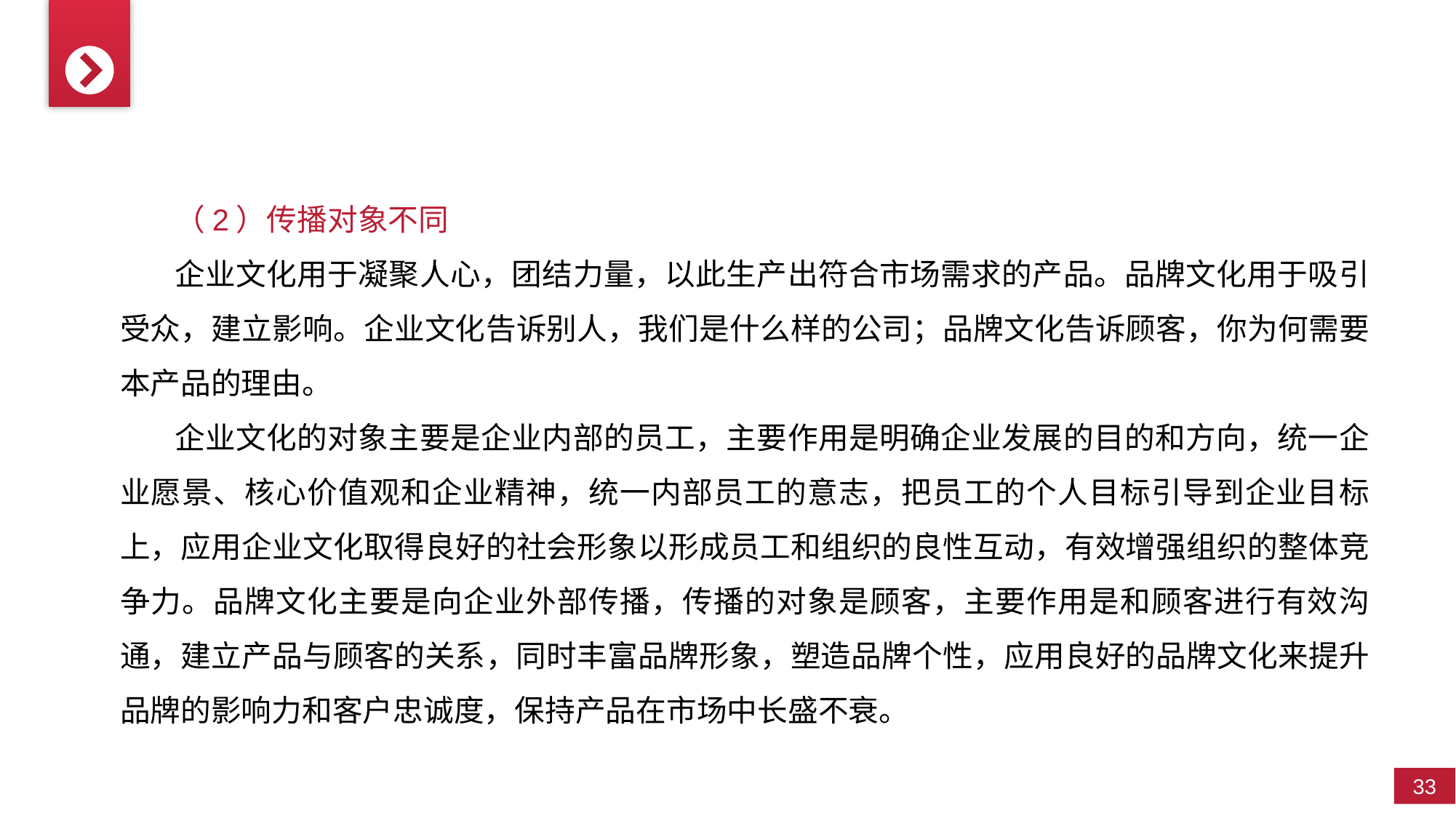

（2）传播对象不同
企业文化用于凝聚人心，团结力量，以此生产出符合市场需求的产品。品牌文化用于吸引受众，建立影响。企业文化告诉别人，我们是什么样的公司；品牌文化告诉顾客，你为何需要本产品的理由。
企业文化的对象主要是企业内部的员工，主要作用是明确企业发展的目的和方向，统一企业愿景、核心价值观和企业精神，统一内部员工的意志，把员工的个人目标引导到企业目标上，应用企业文化取得良好的社会形象以形成员工和组织的良性互动，有效增强组织的整体竞争力。品牌文化主要是向企业外部传播，传播的对象是顾客，主要作用是和顾客进行有效沟通，建立产品与顾客的关系，同时丰富品牌形象，塑造品牌个性，应用良好的品牌文化来提升品牌的影响力和客户忠诚度，保持产品在市场中长盛不衰。